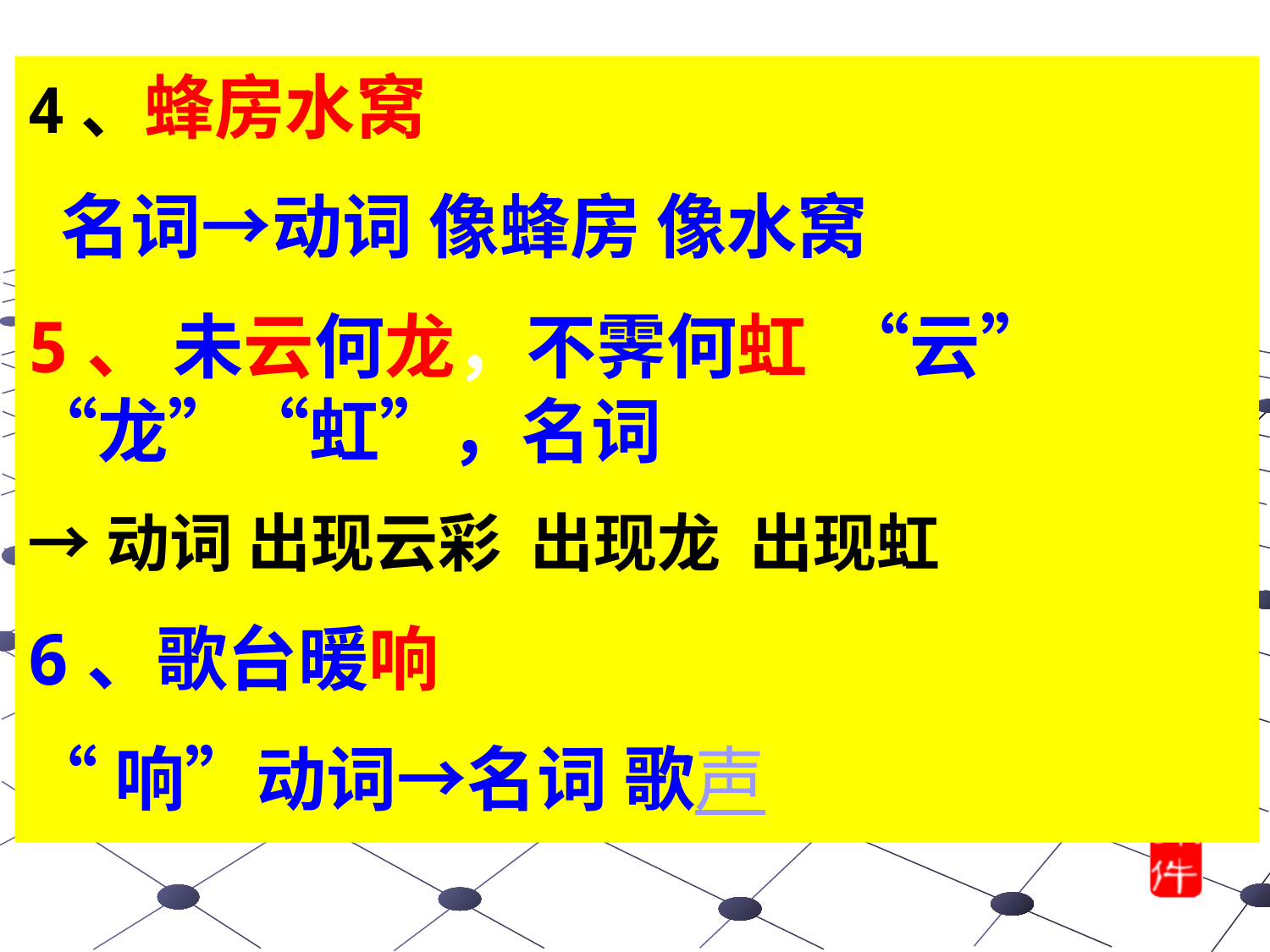

4、蜂房水窝
 名词→动词 像蜂房 像水窝
5、 未云何龙，不霁何虹  “云”“龙”“虹”，名词
→动词 出现云彩  出现龙  出现虹
6、歌台暖响
“响”动词→名词 歌声